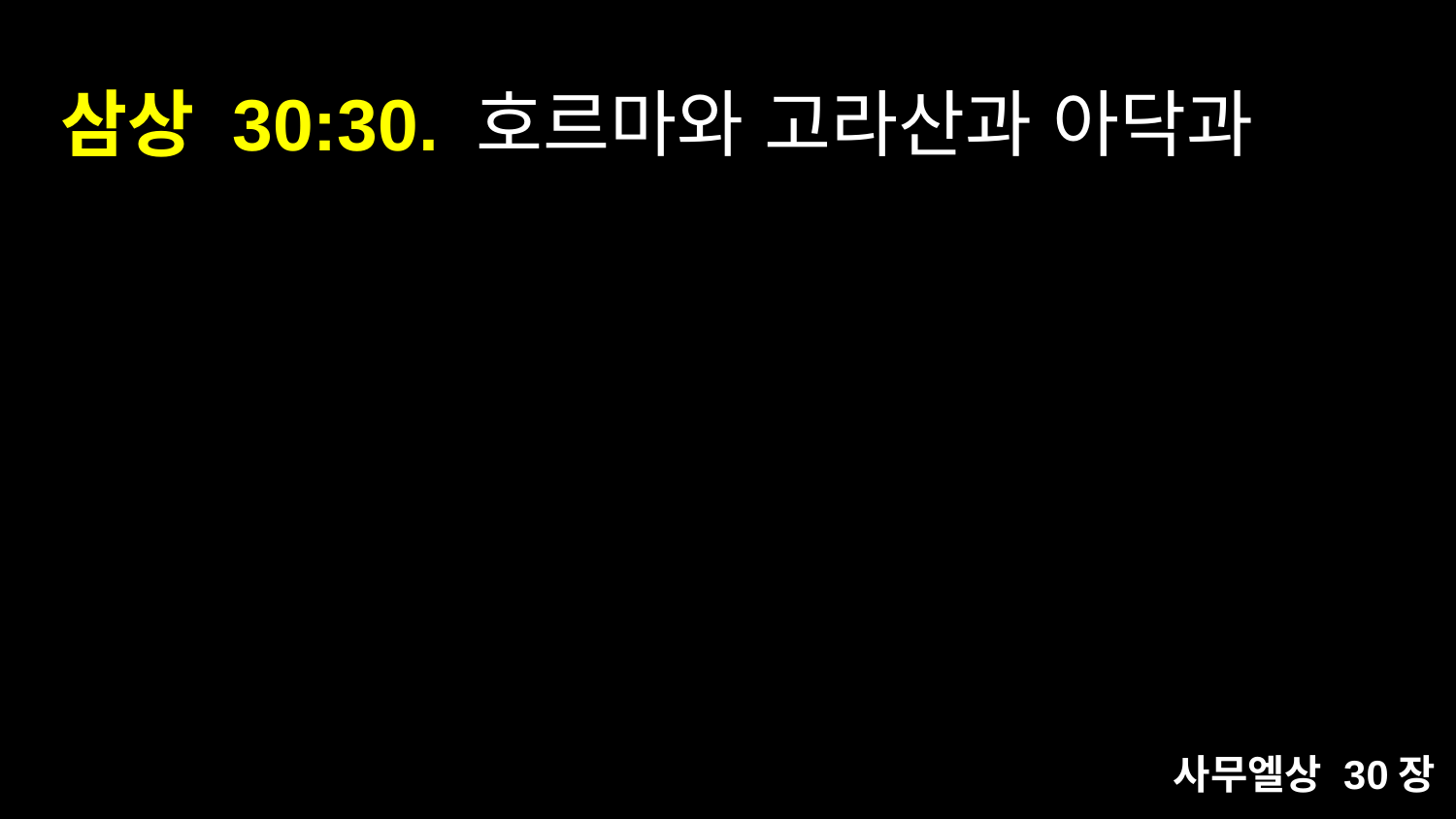

# 삼상 30:30. 호르마와 고라산과 아닥과
사무엘상 30장